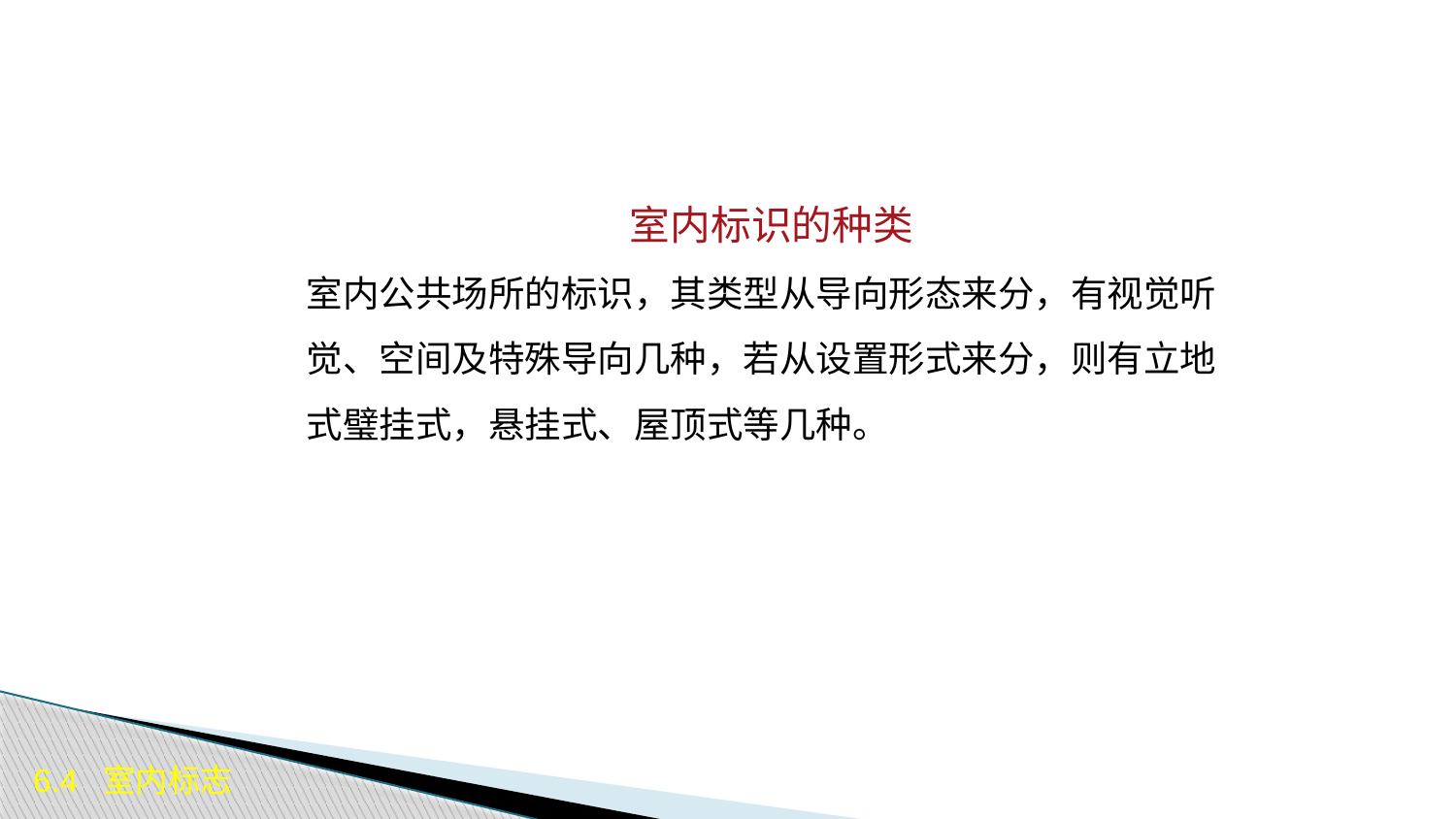

室内标识的种类
室内公共场所的标识，其类型从导向形态来分，有视觉听觉、空间及特殊导向几种，若从设置形式来分，则有立地式璧挂式，悬挂式、屋顶式等几种。
6.4  室内标志